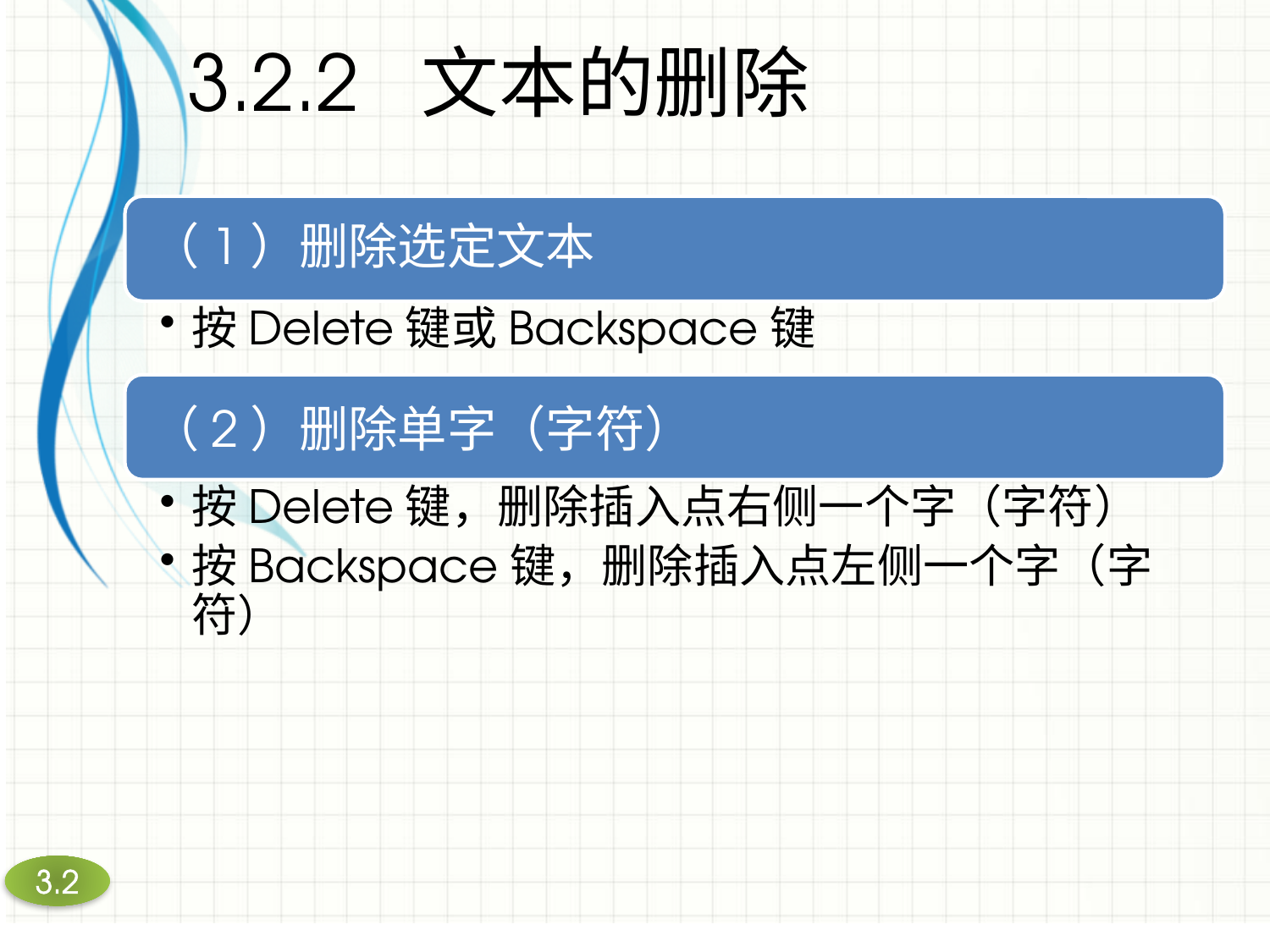

# 3.2.2  文本的删除
（1）删除选定文本
按Delete键或Backspace键
（2）删除单字（字符）
按Delete键，删除插入点右侧一个字（字符）
按Backspace键，删除插入点左侧一个字（字符）